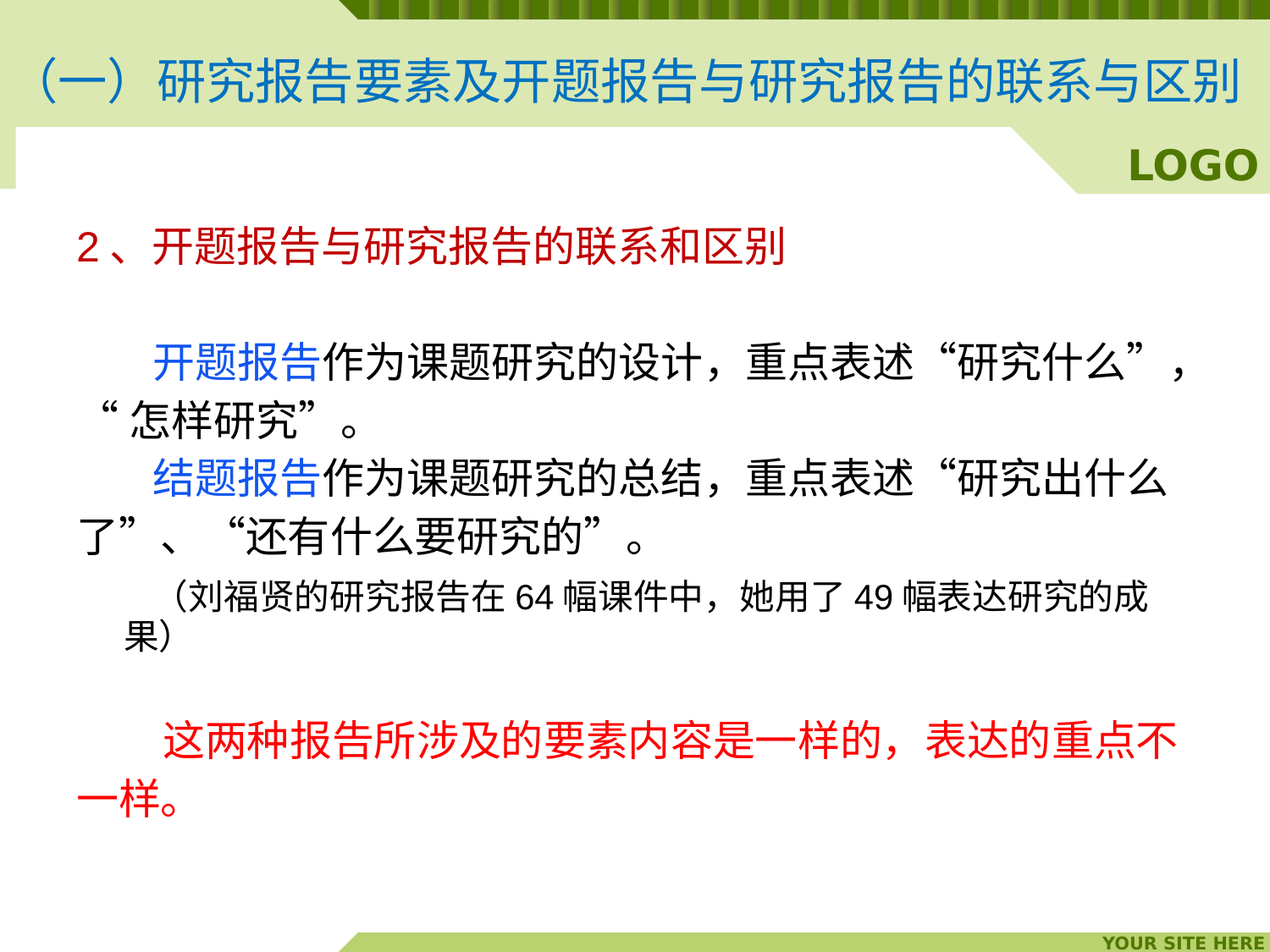

（一）研究报告要素及开题报告与研究报告的联系与区别

2、开题报告与研究报告的联系和区别

       开题报告作为课题研究的设计，重点表述“研究什么”，
“怎样研究”。
       结题报告作为课题研究的总结，重点表述“研究出什么
了”、“还有什么要研究的”。
       （刘福贤的研究报告在64幅课件中，她用了49幅表达研究的成果）

        这两种报告所涉及的要素内容是一样的，表达的重点不
一样。